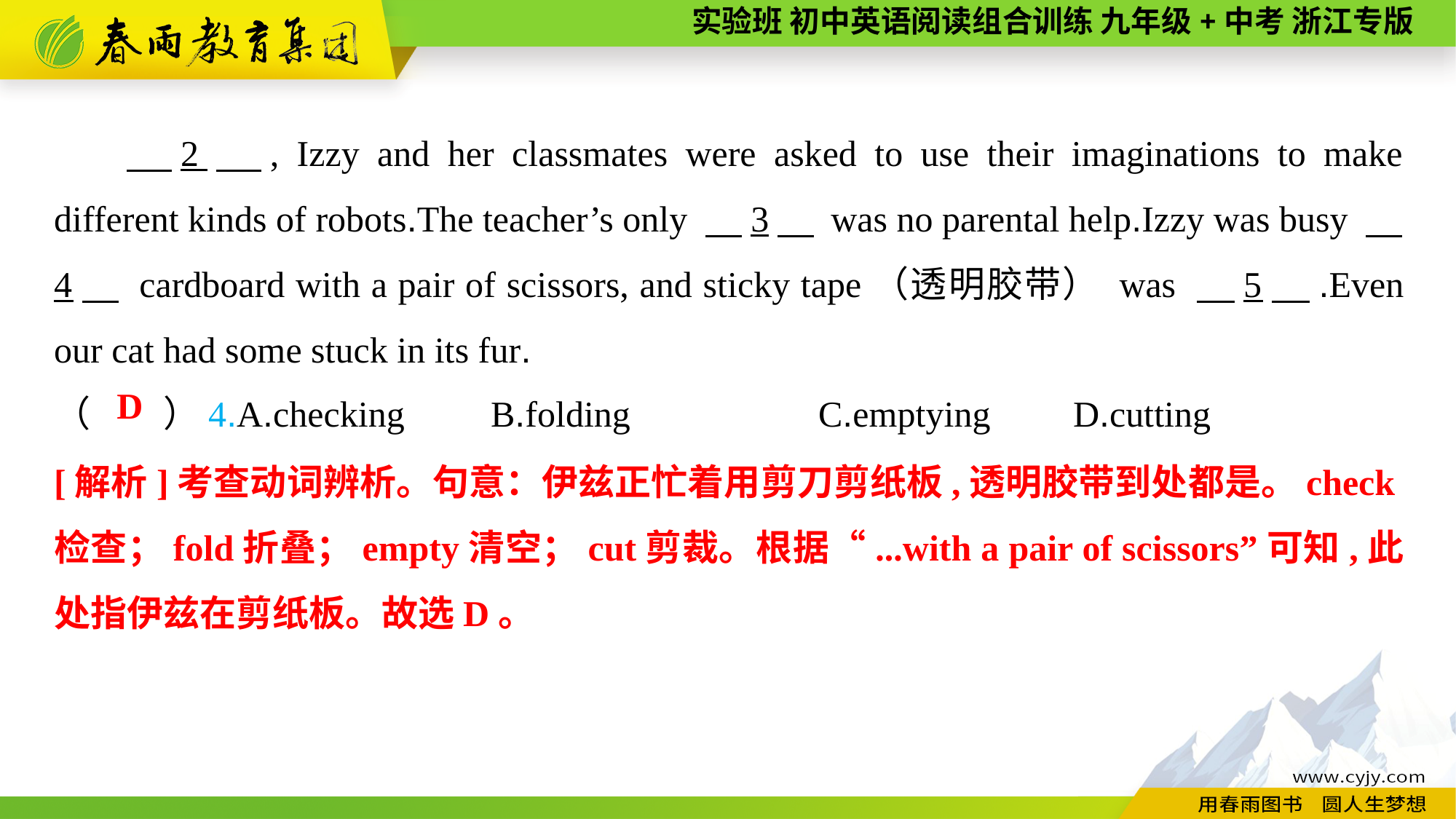

2　, Izzy and her classmates were asked to use their imaginations to make different kinds of robots.The teacher’s only 　3　 was no parental help.Izzy was busy 　4　 cardboard with a pair of scissors, and sticky tape（透明胶带） was 　5　.Even our cat had some stuck in its fur.
（　　）4.A.checking	B.folding		C.emptying	    D.cutting
D
[解析]考查动词辨析。句意：伊兹正忙着用剪刀剪纸板,透明胶带到处都是。check检查；fold折叠；empty清空；cut剪裁。根据“...with a pair of scissors”可知,此处指伊兹在剪纸板。故选D。